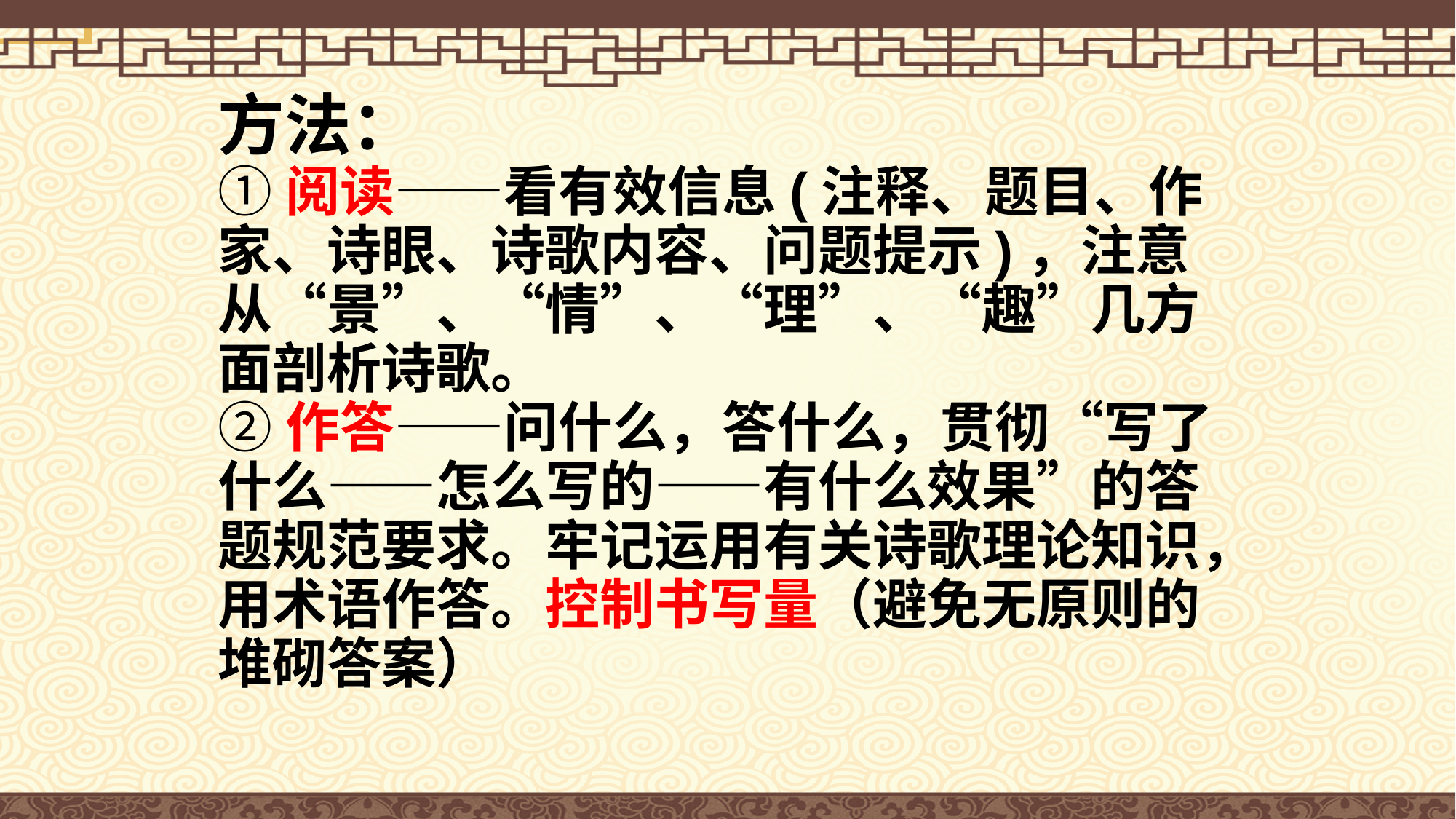

方法：
①阅读——看有效信息(注释、题目、作家、诗眼、诗歌内容、问题提示)，注意从“景”、“情”、“理”、“趣”几方面剖析诗歌。
②作答——问什么，答什么，贯彻“写了什么——怎么写的——有什么效果”的答题规范要求。牢记运用有关诗歌理论知识，用术语作答。控制书写量（避免无原则的堆砌答案）